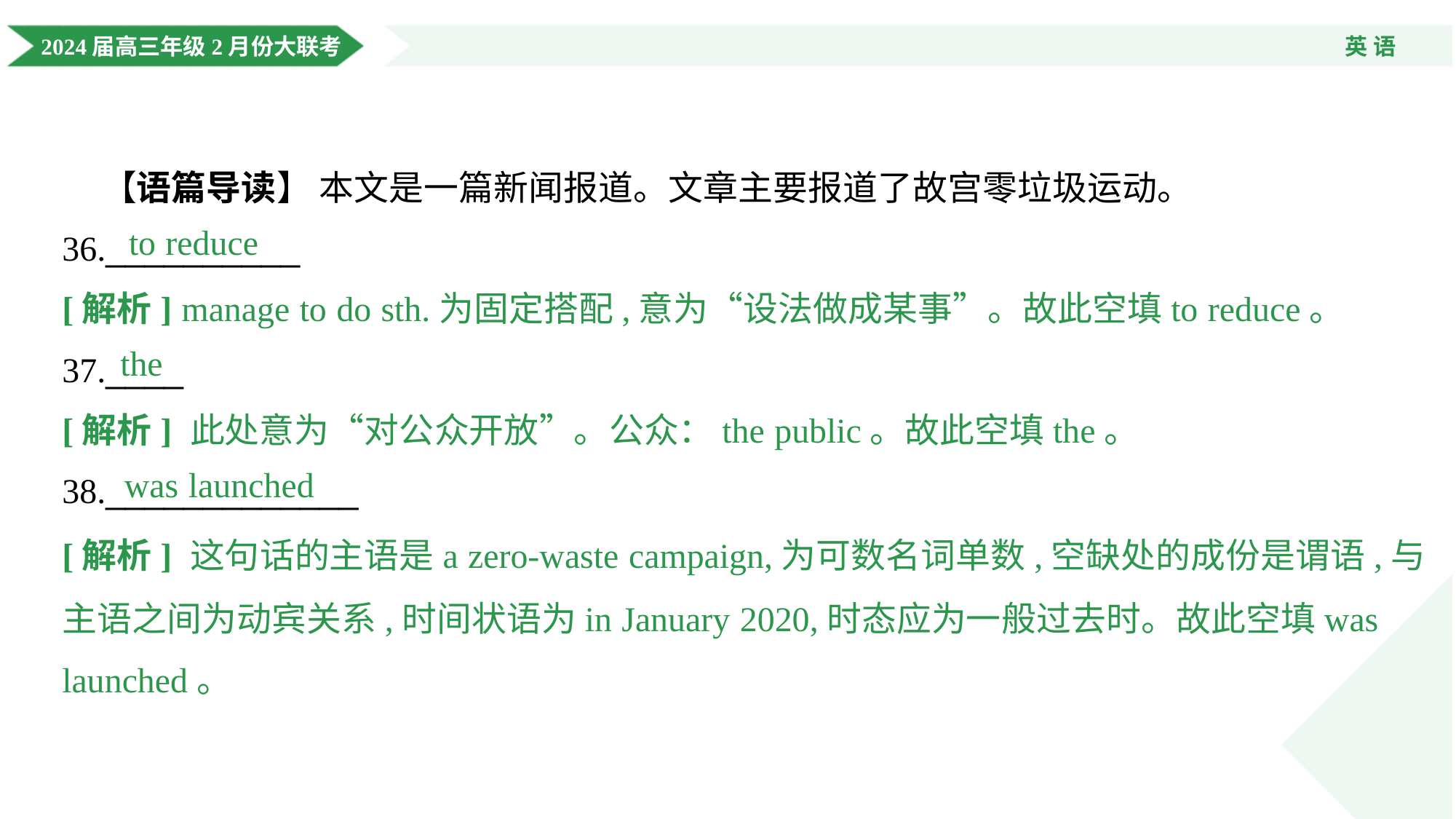

【语篇导读】 本文是一篇新闻报道。文章主要报道了故宫零垃圾运动。
to reduce
36.__________
[解析] manage to do sth.为固定搭配,意为“设法做成某事”。故此空填to reduce。
the
37.____
[解析] 此处意为“对公众开放”。公众：the public。故此空填the。
was launched
38._____________
[解析] 这句话的主语是a zero-waste campaign,为可数名词单数,空缺处的成份是谓语,与
主语之间为动宾关系,时间状语为in January 2020,时态应为一般过去时。故此空填was
launched。